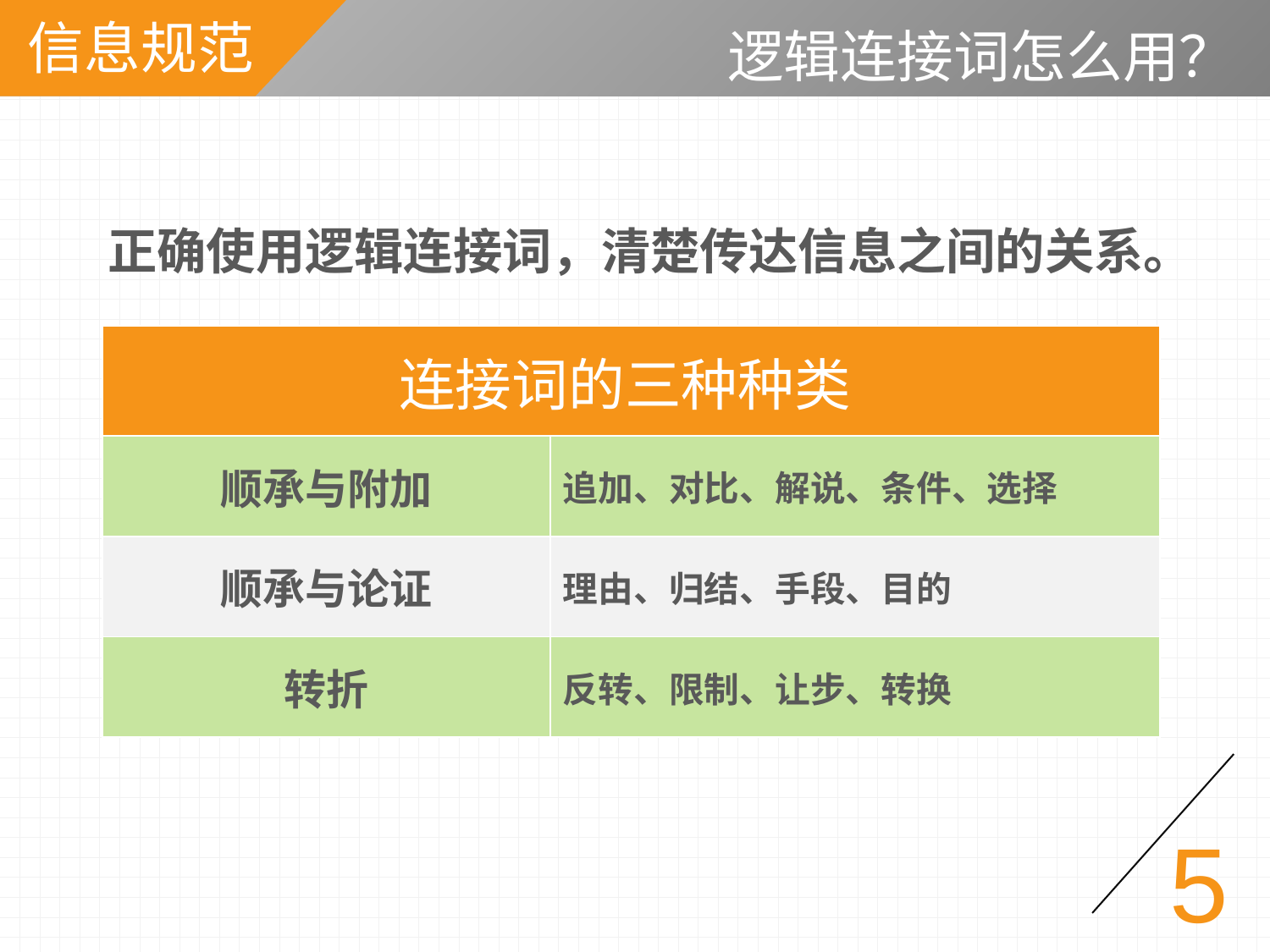

信息规范
逻辑连接词怎么用？
# 正确使用逻辑连接词，清楚传达信息之间的关系。
| 连接词的三种种类 |  |
| --- | --- |
| 顺承与附加 | 追加、对比、解说、条件、选择 |
| 顺承与论证 | 理由、归结、手段、目的 |
| 转折 | 反转、限制、让步、转换 |
5